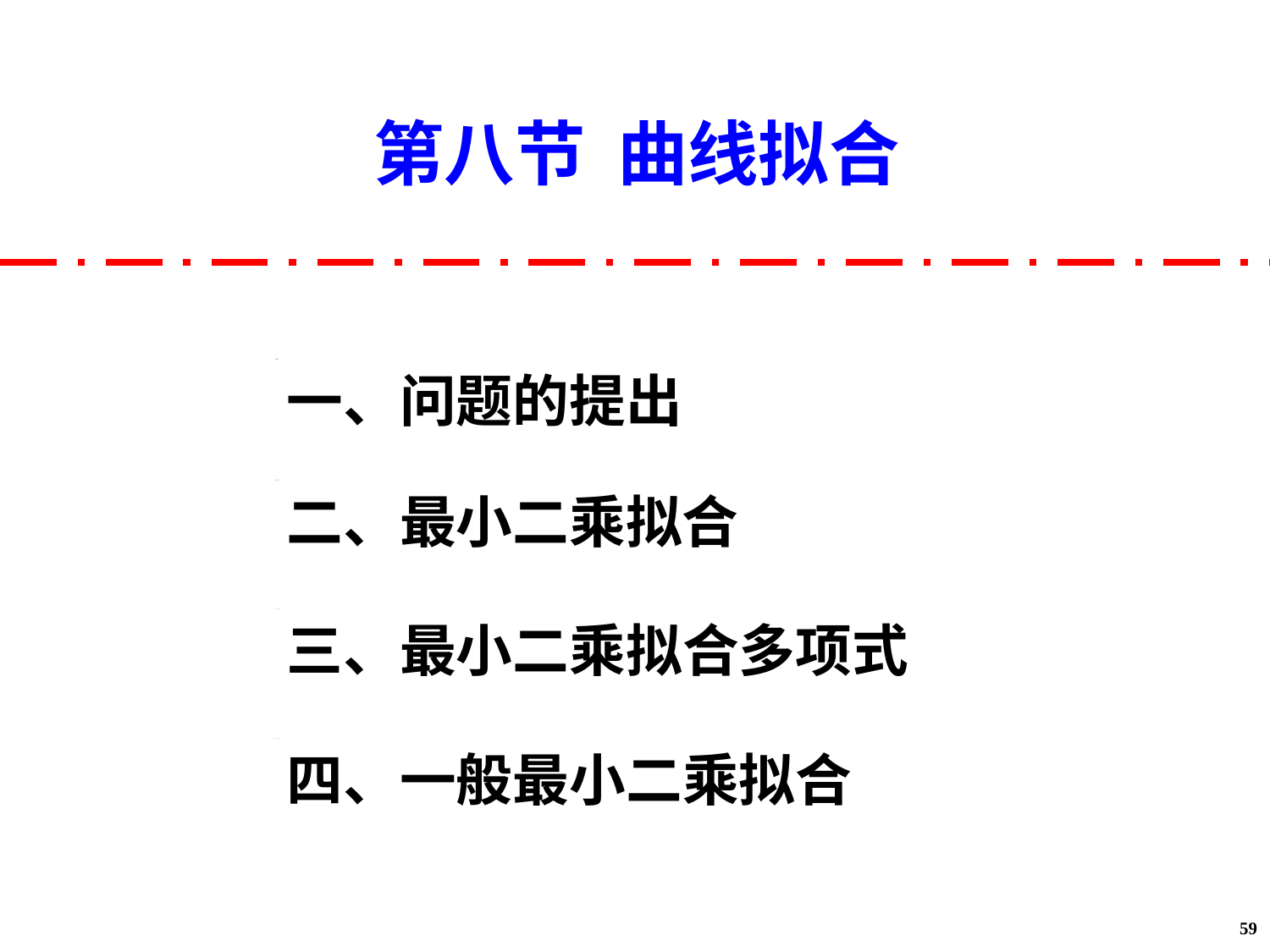

第八节  曲线拟合
一、问题的提出
二、最小二乘拟合
三、最小二乘拟合多项式
四、一般最小二乘拟合
59